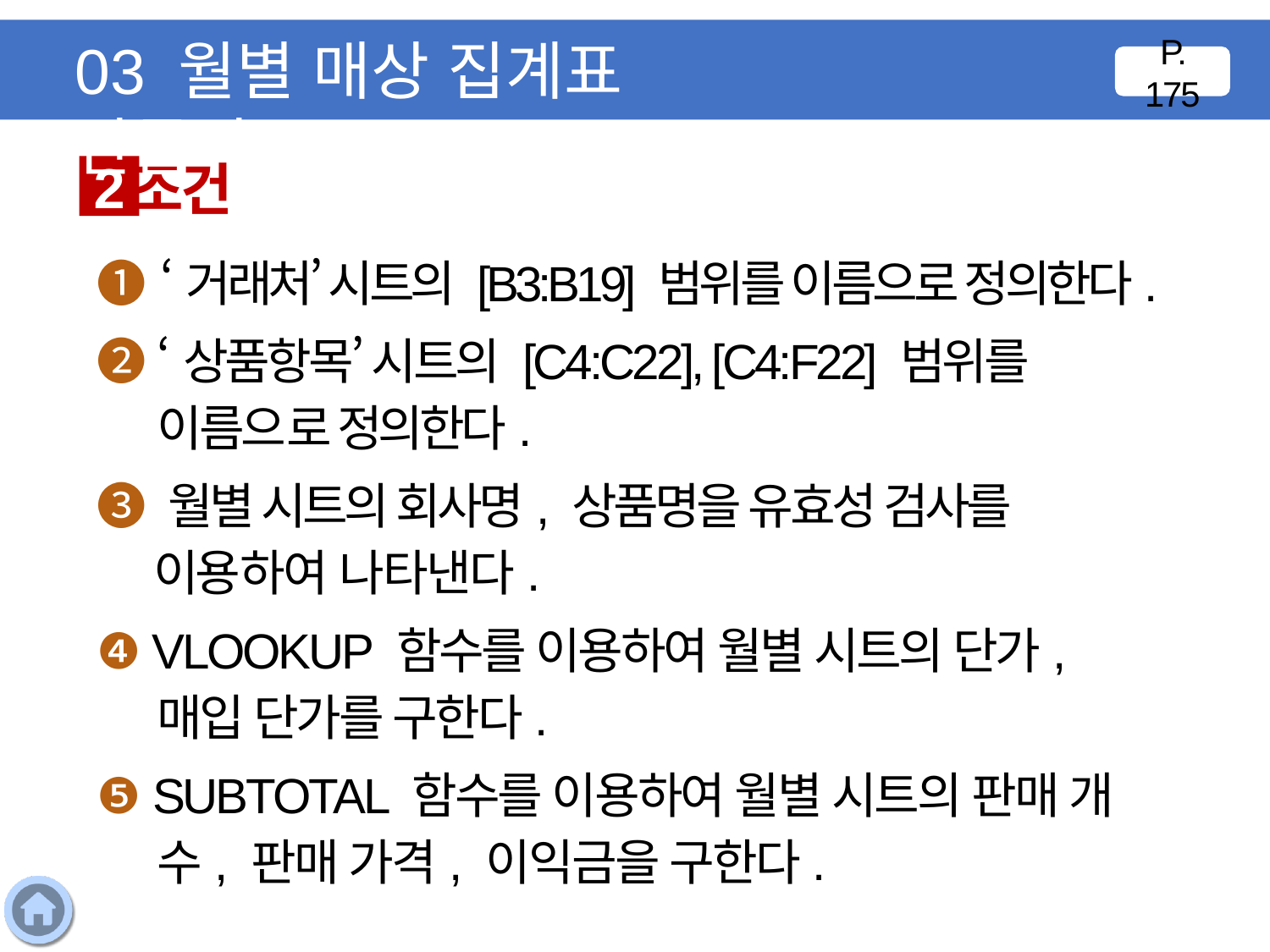

03 월별 매상 집계표 만들기
P. 175
조건
2
❶ ‘거래처’ 시트의 [B3:B19] 범위를 이름으로 정의한다.
❷ ‘상품항목’ 시트의 [C4:C22], [C4:F22] 범위를 이름으로 정의한다.
❸ 월별 시트의 회사명, 상품명을 유효성 검사를 이용하여 나타낸다.
❹ VLOOKUP 함수를 이용하여 월별 시트의 단가, 매입 단가를 구한다.
❺ SUBTOTAL 함수를 이용하여 월별 시트의 판매 개수, 판매 가격, 이익금을 구한다.